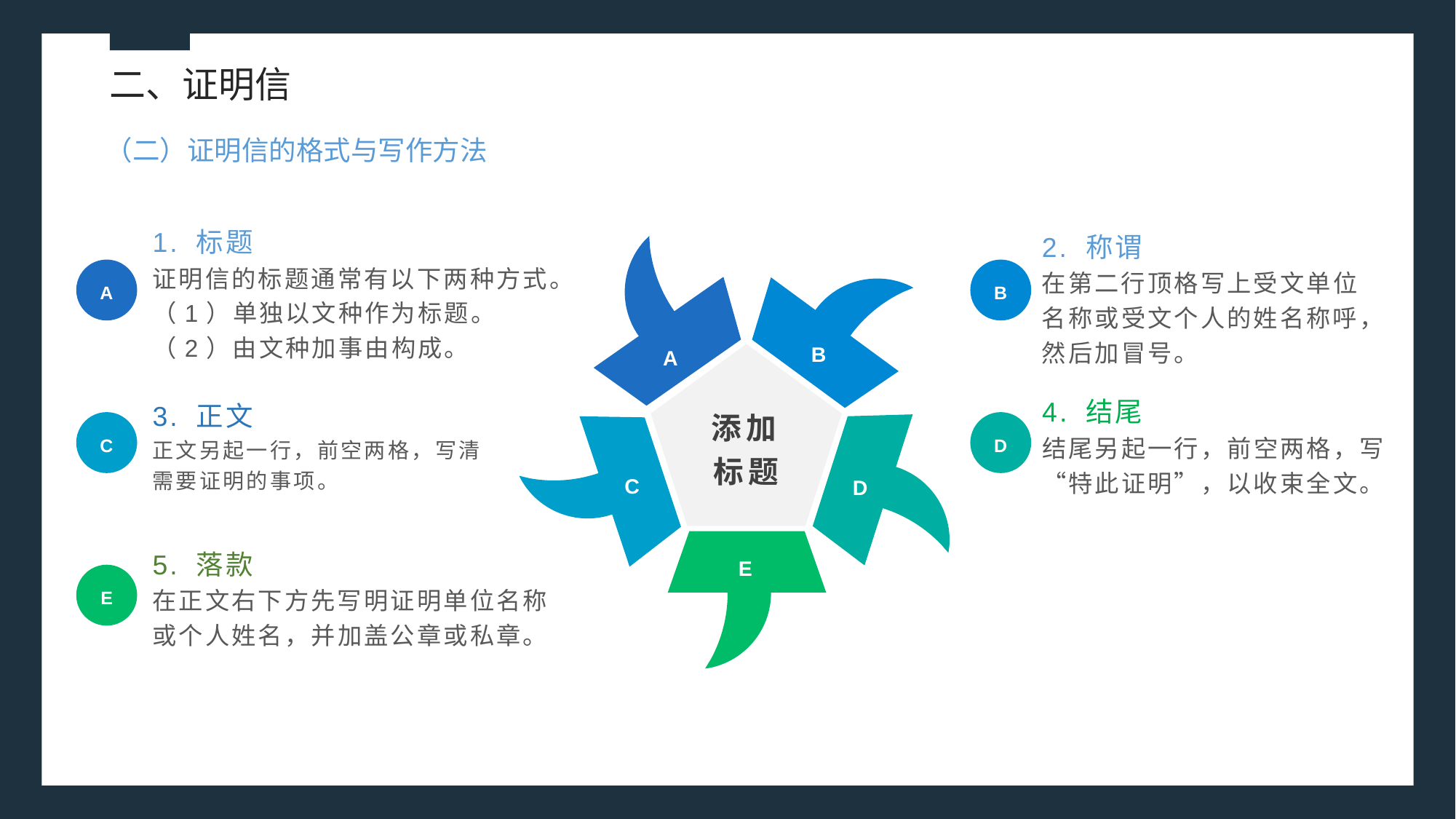

二、证明信
（二）证明信的格式与写作方法
1. 标题
证明信的标题通常有以下两种方式。
（1）单独以文种作为标题。
（2）由文种加事由构成。
2. 称谓
在第二行顶格写上受文单位名称或受文个人的姓名称呼，然后加冒号。

A
B

B
A

3. 正文
正文另起一行，前空两格，写清需要证明的事项。
4. 结尾
结尾另起一行，前空两格，写“特此证明”，以收束全文。
添加标题
C
D

C
D

5. 落款
在正文右下方先写明证明单位名称或个人姓名，并加盖公章或私章。
E
E